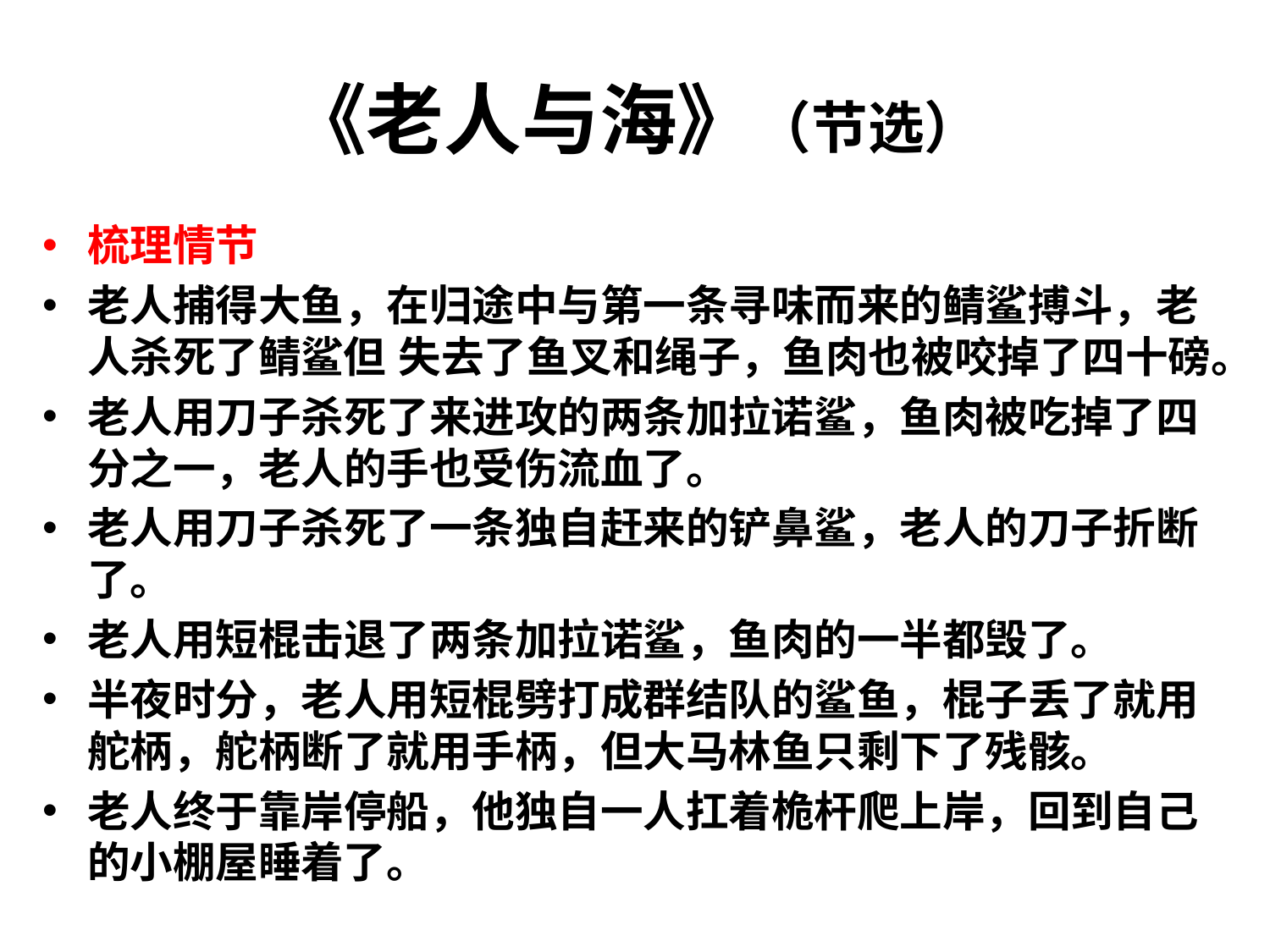

# 《老人与海》（节选）
梳理情节
老人捕得大鱼，在归途中与第一条寻味而来的鲭鲨搏斗，老人杀死了鲭鲨但 失去了鱼叉和绳子，鱼肉也被咬掉了四十磅。
老人用刀子杀死了来进攻的两条加拉诺鲨，鱼肉被吃掉了四分之一，老人的手也受伤流血了。
老人用刀子杀死了一条独自赶来的铲鼻鲨，老人的刀子折断了。
老人用短棍击退了两条加拉诺鲨，鱼肉的一半都毁了。
半夜时分，老人用短棍劈打成群结队的鲨鱼，棍子丢了就用舵柄，舵柄断了就用手柄，但大马林鱼只剩下了残骸。
老人终于靠岸停船，他独自一人扛着桅杆爬上岸，回到自己的小棚屋睡着了。